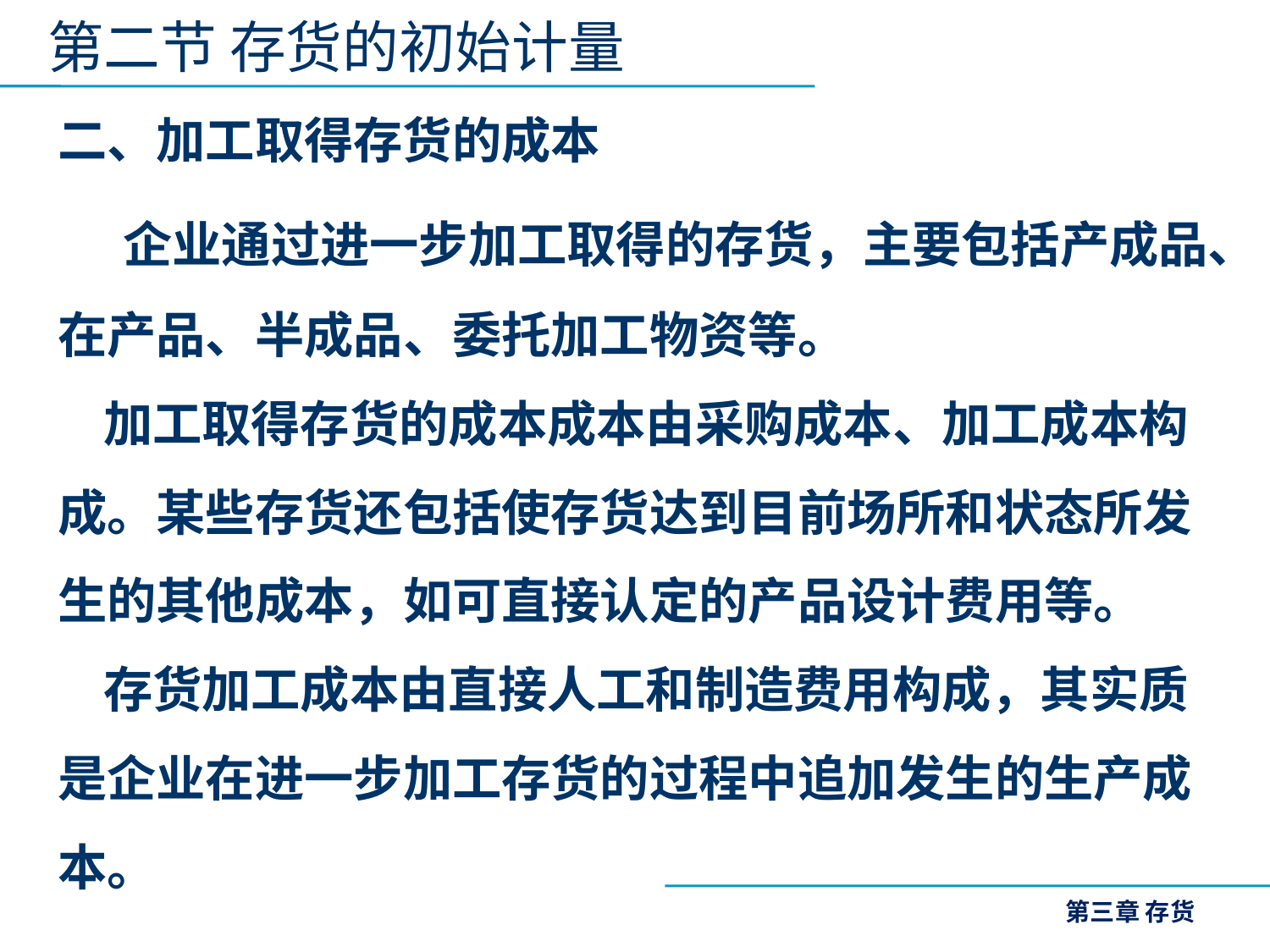

第二节 存货的初始计量
二、加工取得存货的成本
    企业通过进一步加工取得的存货，主要包括产成品、在产品、半成品、委托加工物资等。
   加工取得存货的成本成本由采购成本、加工成本构成。某些存货还包括使存货达到目前场所和状态所发生的其他成本，如可直接认定的产品设计费用等。
   存货加工成本由直接人工和制造费用构成，其实质是企业在进一步加工存货的过程中追加发生的生产成本。